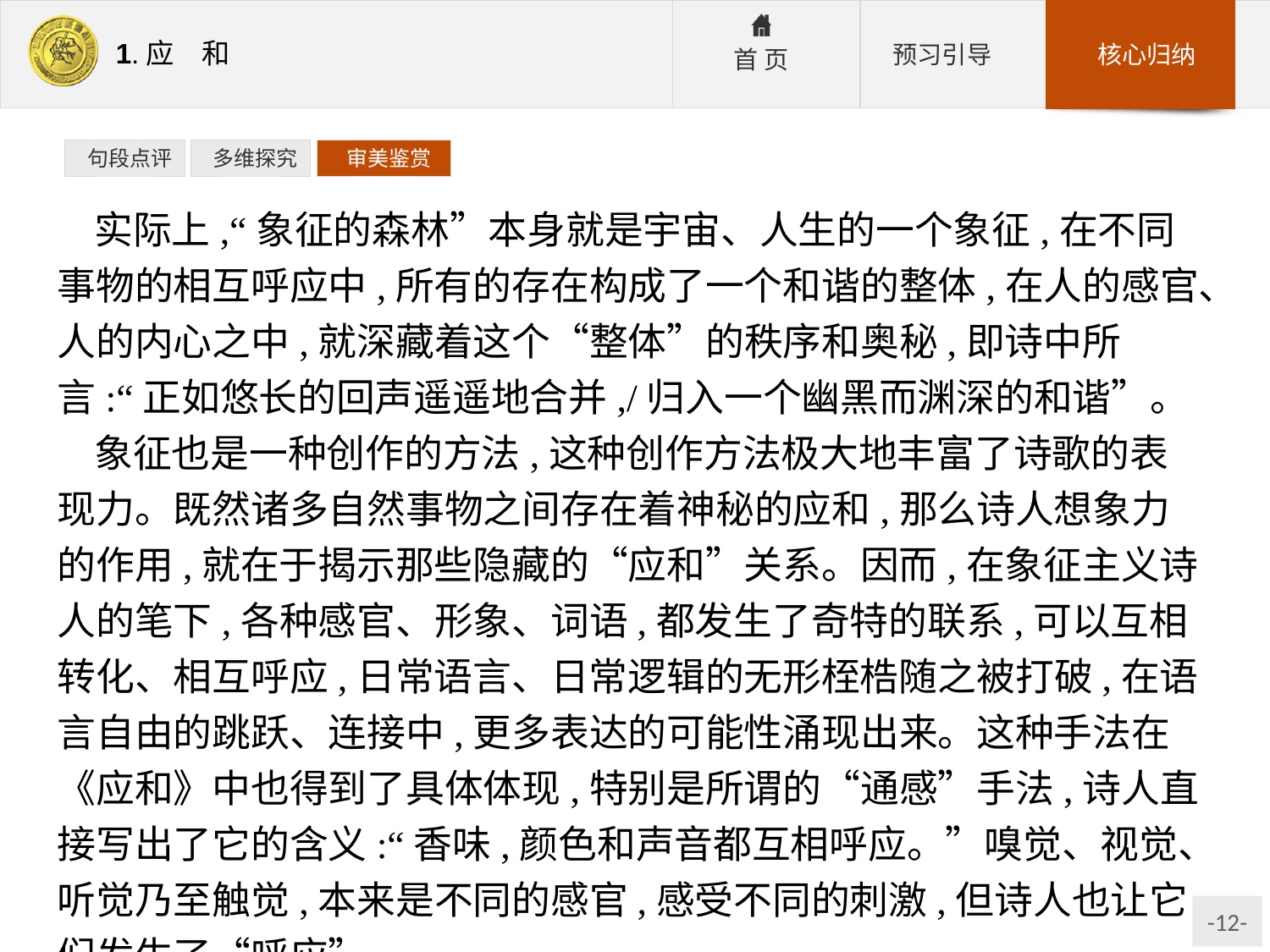

句段点评
 多维探究
 审美鉴赏
实际上,“象征的森林”本身就是宇宙、人生的一个象征,在不同事物的相互呼应中,所有的存在构成了一个和谐的整体,在人的感官、人的内心之中,就深藏着这个“整体”的秩序和奥秘,即诗中所言:“正如悠长的回声遥遥地合并,/归入一个幽黑而渊深的和谐”。
象征也是一种创作的方法,这种创作方法极大地丰富了诗歌的表现力。既然诸多自然事物之间存在着神秘的应和,那么诗人想象力的作用,就在于揭示那些隐藏的“应和”关系。因而,在象征主义诗人的笔下,各种感官、形象、词语,都发生了奇特的联系,可以互相转化、相互呼应,日常语言、日常逻辑的无形桎梏随之被打破,在语言自由的跳跃、连接中,更多表达的可能性涌现出来。这种手法在《应和》中也得到了具体体现,特别是所谓的“通感”手法,诗人直接写出了它的含义:“香味,颜色和声音都互相呼应。”嗅觉、视觉、听觉乃至触觉,本来是不同的感官,感受不同的刺激,但诗人也让它们发生了“呼应”。